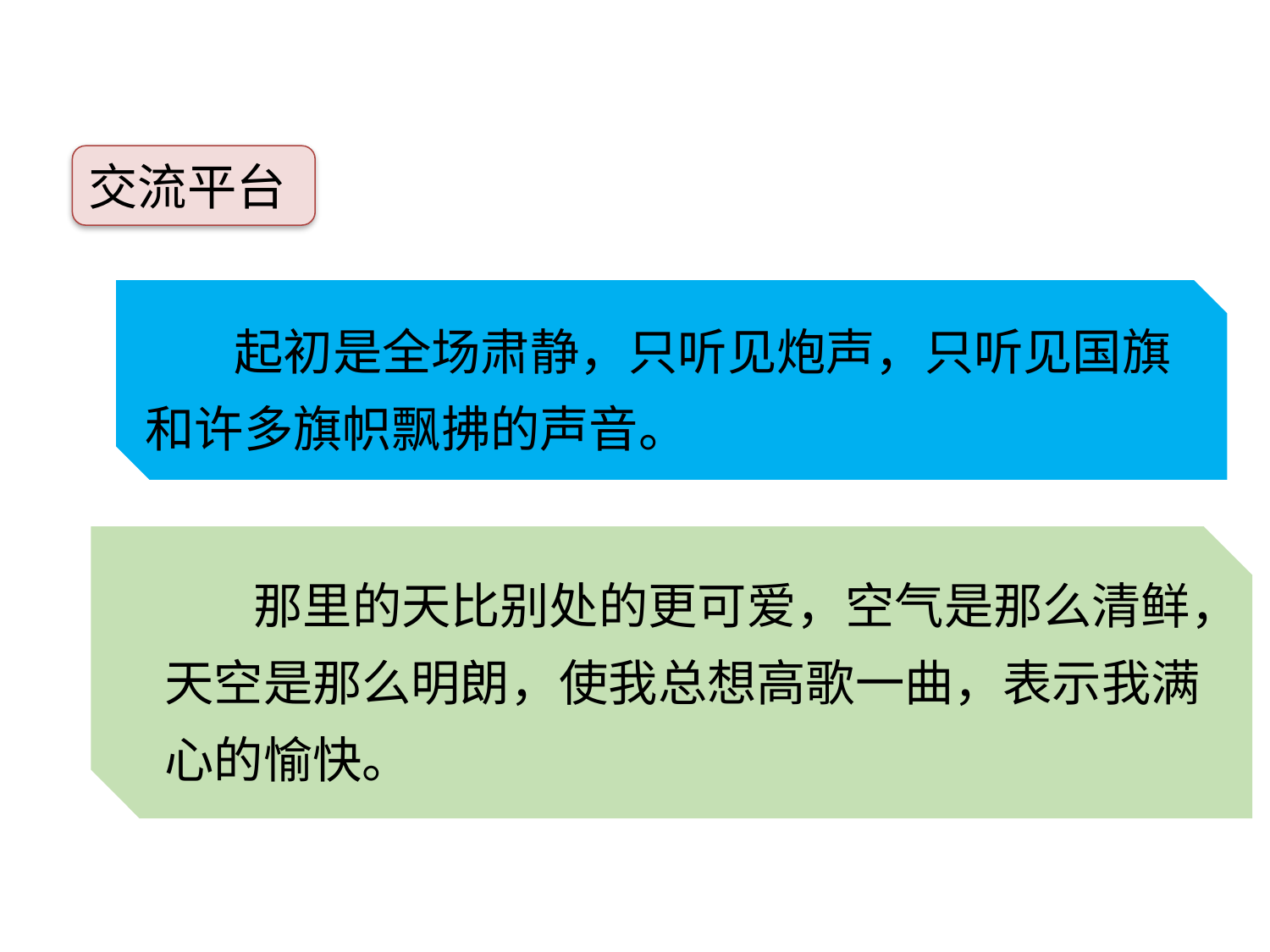

交流平台
       起初是全场肃静，只听见炮声，只听见国旗和许多旗帜飘拂的声音。
       那里的天比别处的更可爱，空气是那么清鲜，天空是那么明朗，使我总想高歌一曲，表示我满心的愉快。